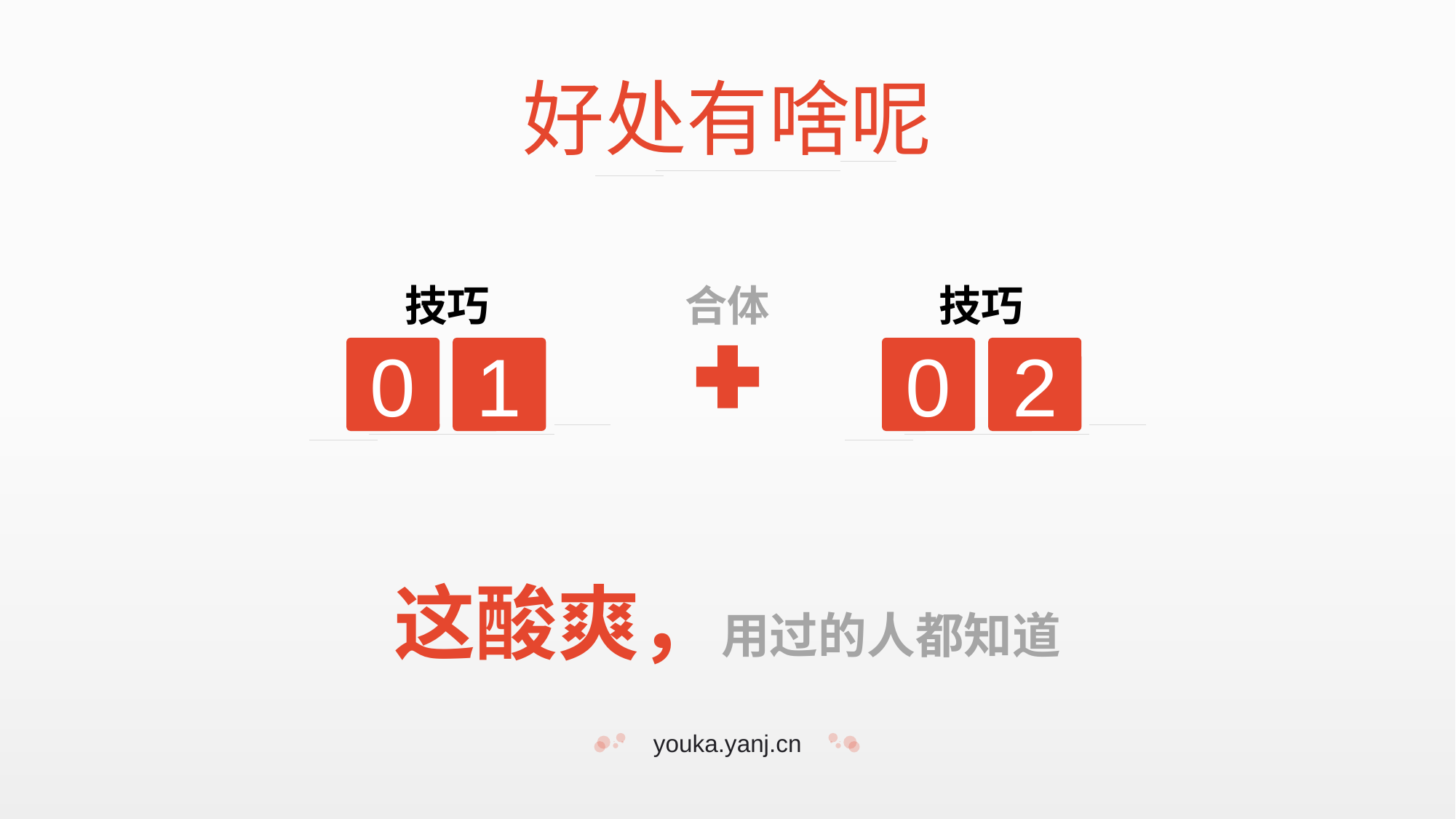

好处有啥呢
技巧
合体
技巧
0
1
0
2

这酸爽，用过的人都知道
youka.yanj.cn